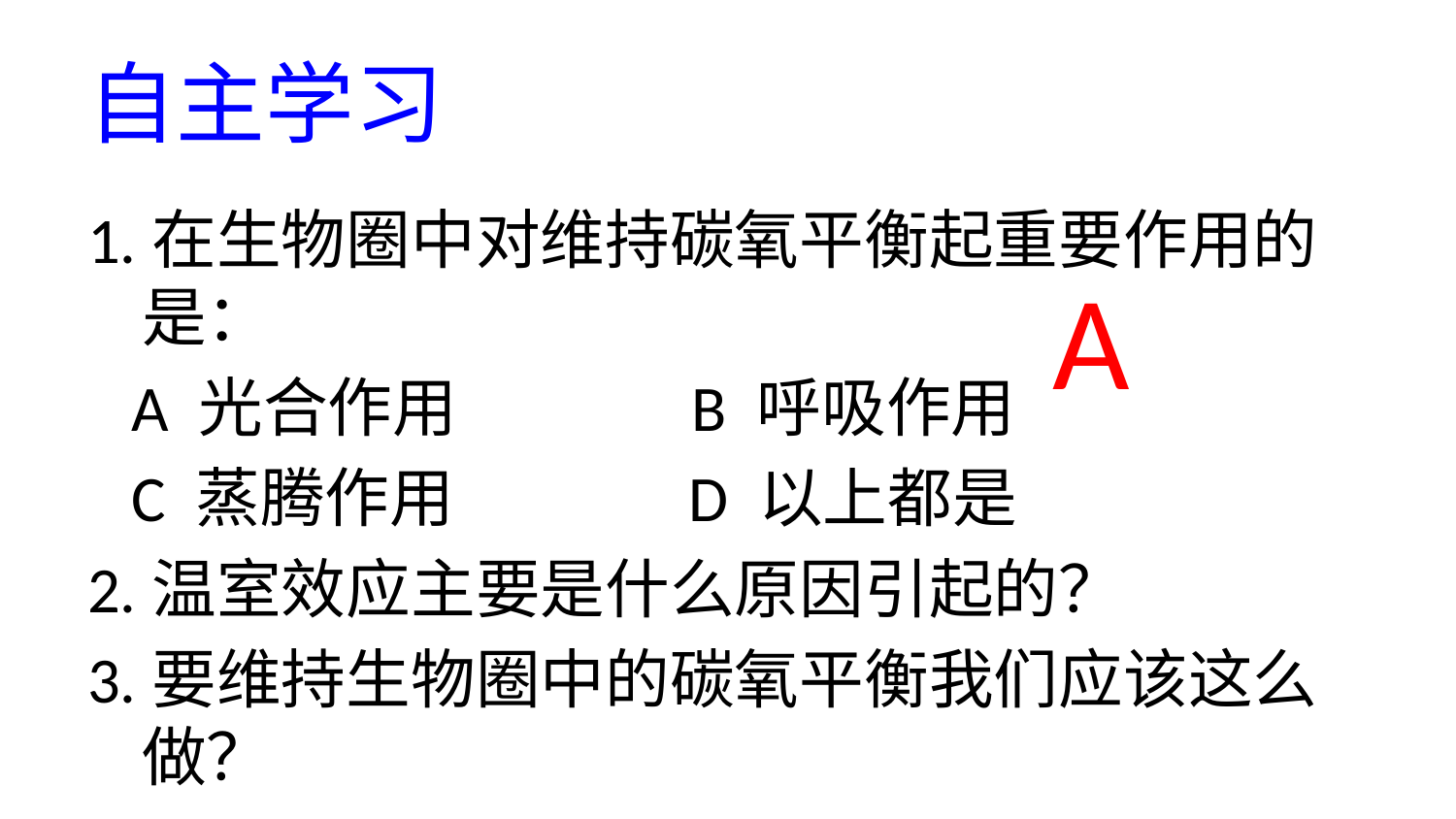

# 自主学习
1.在生物圈中对维持碳氧平衡起重要作用的是：
   A 光合作用               B 呼吸作用
   C 蒸腾作用               D 以上都是
2.温室效应主要是什么原因引起的？
3.要维持生物圈中的碳氧平衡我们应该这么做？
A